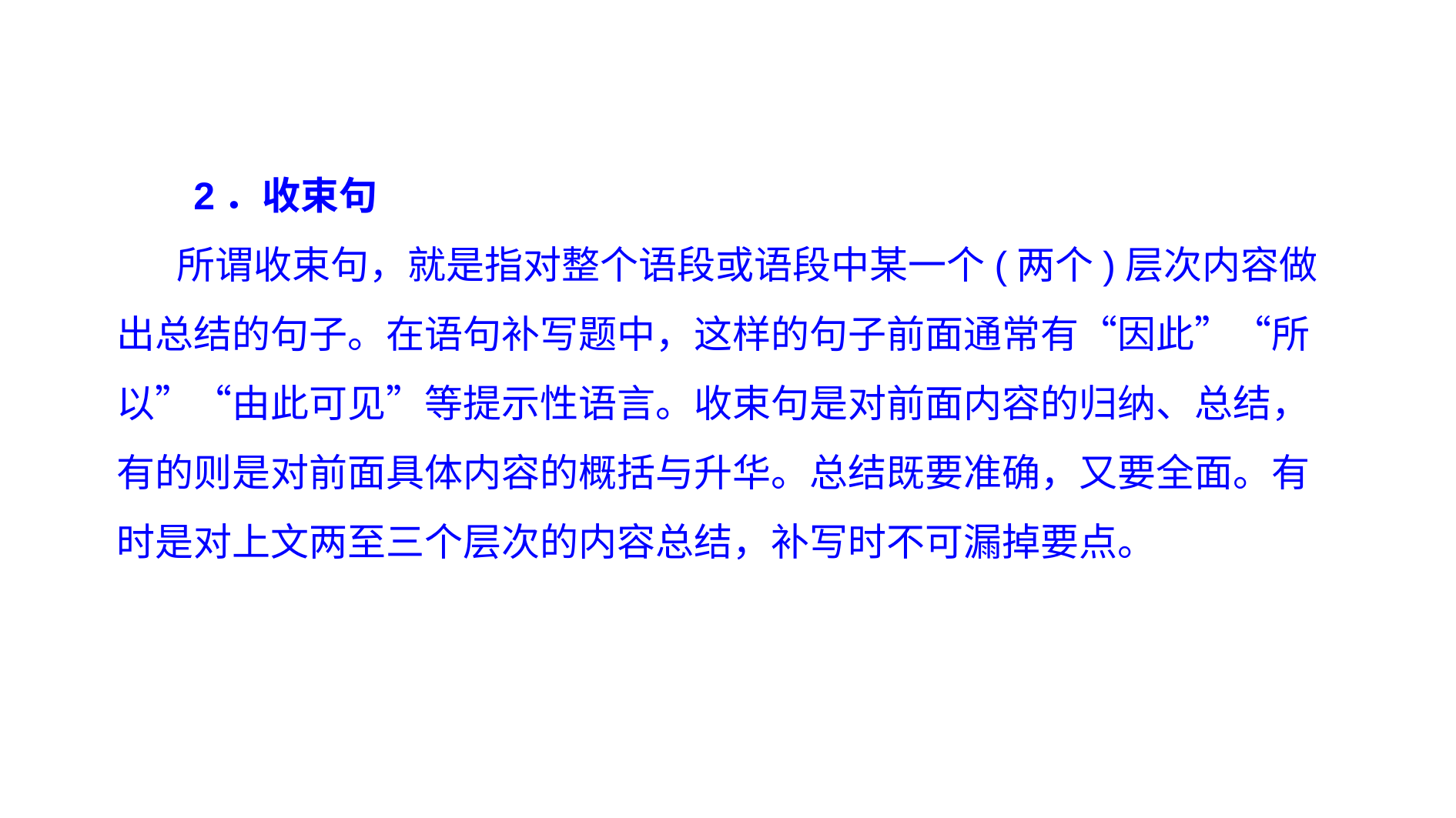

2．收束句
  所谓收束句，就是指对整个语段或语段中某一个(两个)层次内容做出总结的句子。在语句补写题中，这样的句子前面通常有“因此”“所以”“由此可见”等提示性语言。收束句是对前面内容的归纳、总结，有的则是对前面具体内容的概括与升华。总结既要准确，又要全面。有时是对上文两至三个层次的内容总结，补写时不可漏掉要点。